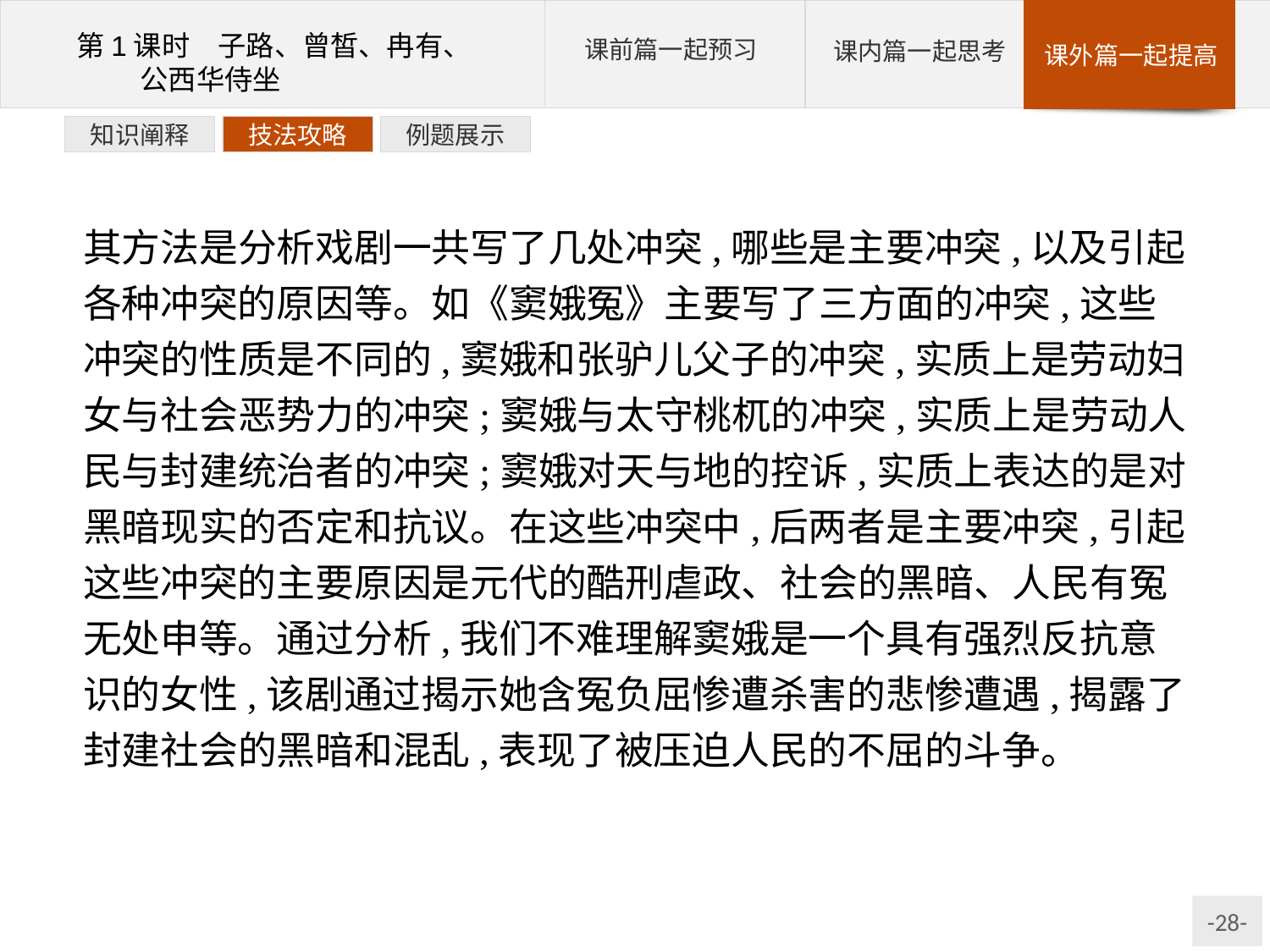

例题展示
技法攻略
知识阐释
其方法是分析戏剧一共写了几处冲突,哪些是主要冲突,以及引起各种冲突的原因等。如《窦娥冤》主要写了三方面的冲突,这些冲突的性质是不同的,窦娥和张驴儿父子的冲突,实质上是劳动妇女与社会恶势力的冲突;窦娥与太守桃杌的冲突,实质上是劳动人民与封建统治者的冲突;窦娥对天与地的控诉,实质上表达的是对黑暗现实的否定和抗议。在这些冲突中,后两者是主要冲突,引起这些冲突的主要原因是元代的酷刑虐政、社会的黑暗、人民有冤无处申等。通过分析,我们不难理解窦娥是一个具有强烈反抗意识的女性,该剧通过揭示她含冤负屈惨遭杀害的悲惨遭遇,揭露了封建社会的黑暗和混乱,表现了被压迫人民的不屈的斗争。